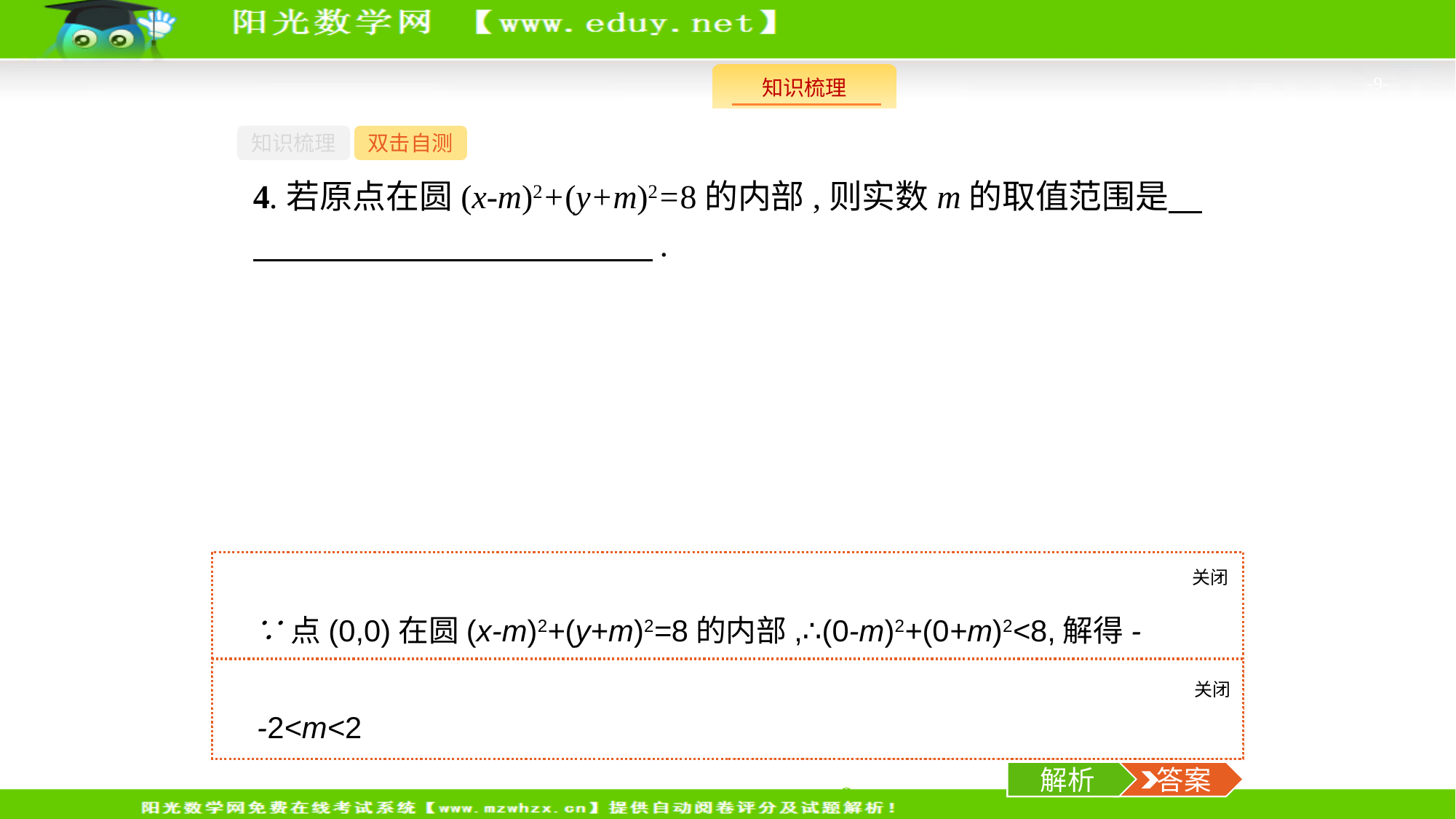

-9-
知识梳理
双击自测
4.若原点在圆(x-m)2+(y+m)2=8的内部,则实数m的取值范围是　　　　　　　　　　　　　.

关闭
解析

∵点(0,0)在圆(x-m)2+(y+m)2=8的内部,∴(0-m)2+(0+m)2<8,解得-2<m<2.

关闭
解析
  答案

-2<m<2
解析
  答案